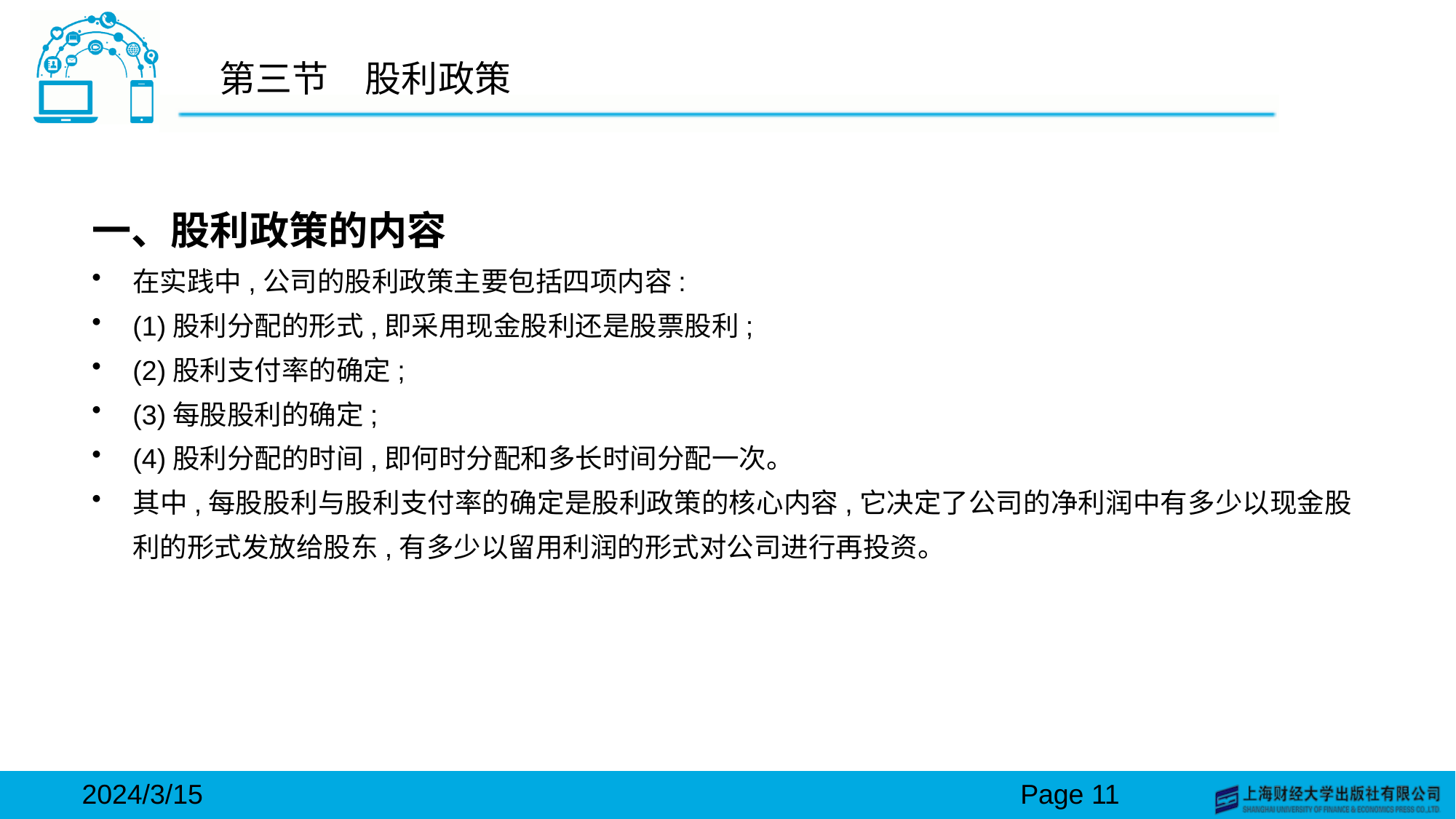

# 第三节　股利政策
一、股利政策的内容
在实践中,公司的股利政策主要包括四项内容:
(1)股利分配的形式,即采用现金股利还是股票股利;
(2)股利支付率的确定;
(3)每股股利的确定;
(4)股利分配的时间,即何时分配和多长时间分配一次。
其中,每股股利与股利支付率的确定是股利政策的核心内容,它决定了公司的净利润中有多少以现金股利的形式发放给股东,有多少以留用利润的形式对公司进行再投资。
2024/3/15
Page 11